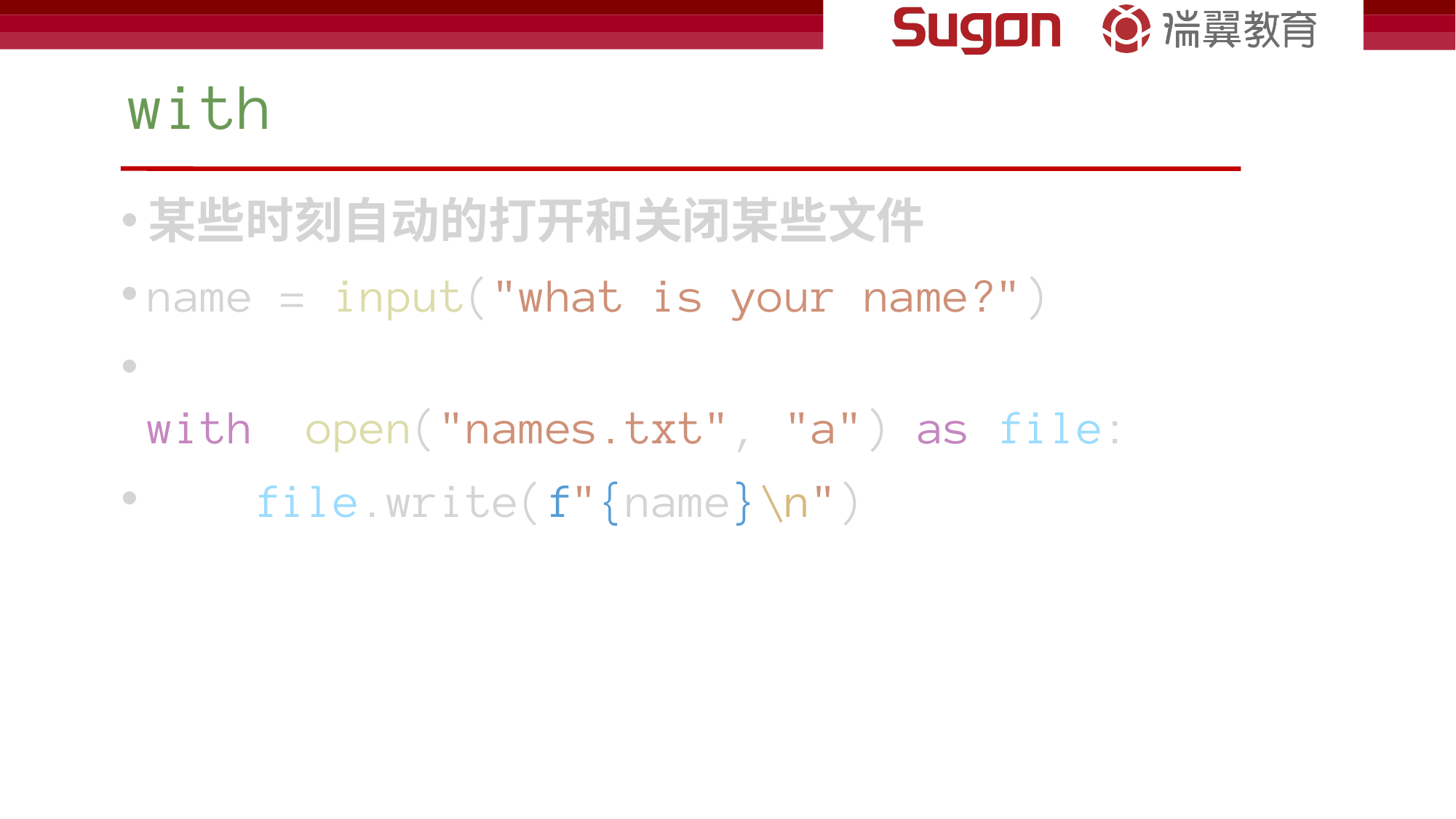

# with
某些时刻自动的打开和关闭某些文件
name = input("what is your name?")
with  open("names.txt", "a") as file:
    file.write(f"{name}\n")